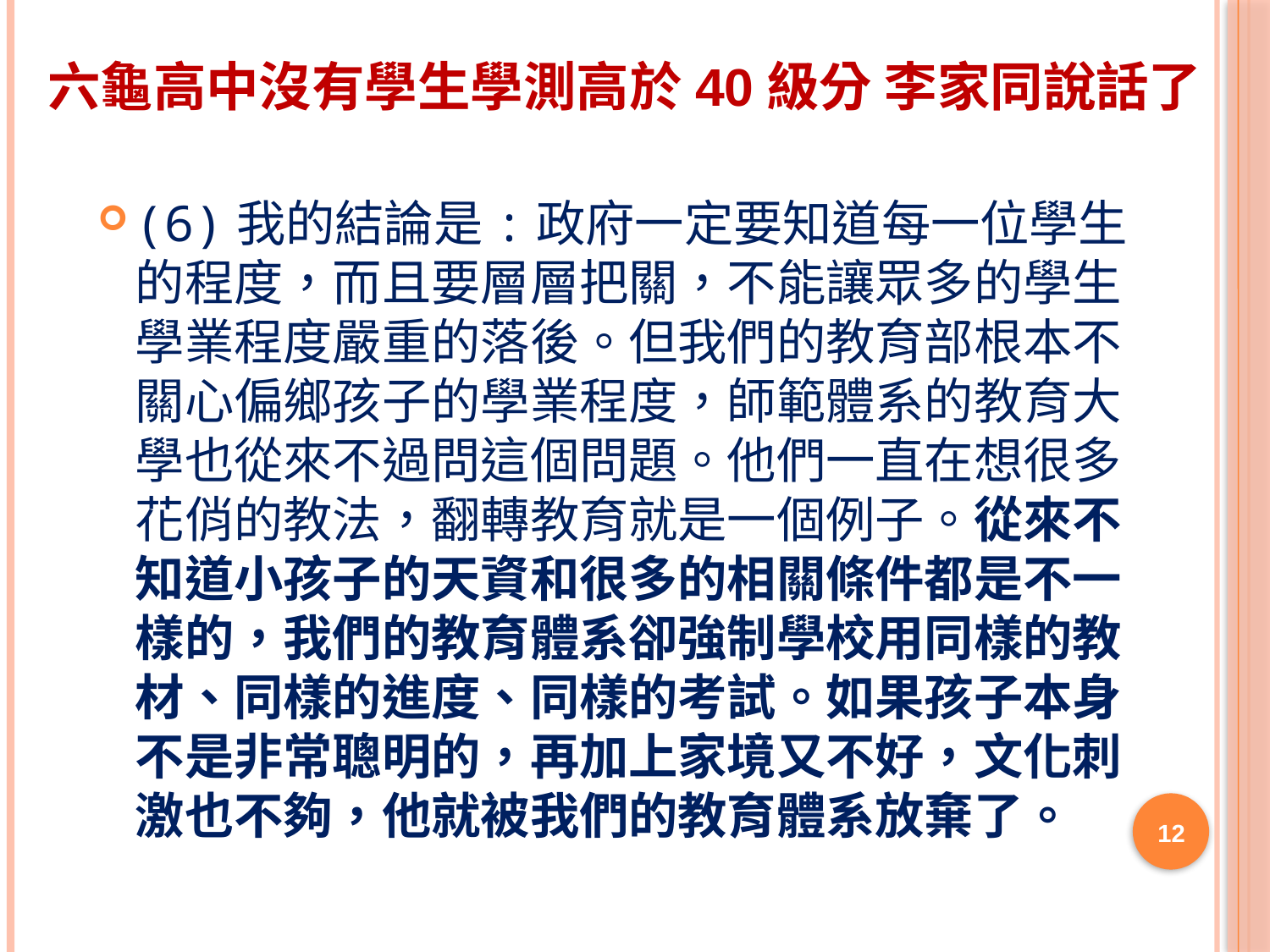

# 六龜高中沒有學生學測高於40級分 李家同說話了
(6)我的結論是:政府一定要知道每一位學生的程度，而且要層層把關，不能讓眾多的學生學業程度嚴重的落後。但我們的教育部根本不關心偏鄉孩子的學業程度，師範體系的教育大學也從來不過問這個問題。他們一直在想很多花俏的教法，翻轉教育就是一個例子。從來不知道小孩子的天資和很多的相關條件都是不一樣的，我們的教育體系卻強制學校用同樣的教材、同樣的進度、同樣的考試。如果孩子本身不是非常聰明的，再加上家境又不好，文化刺激也不夠，他就被我們的教育體系放棄了。

12